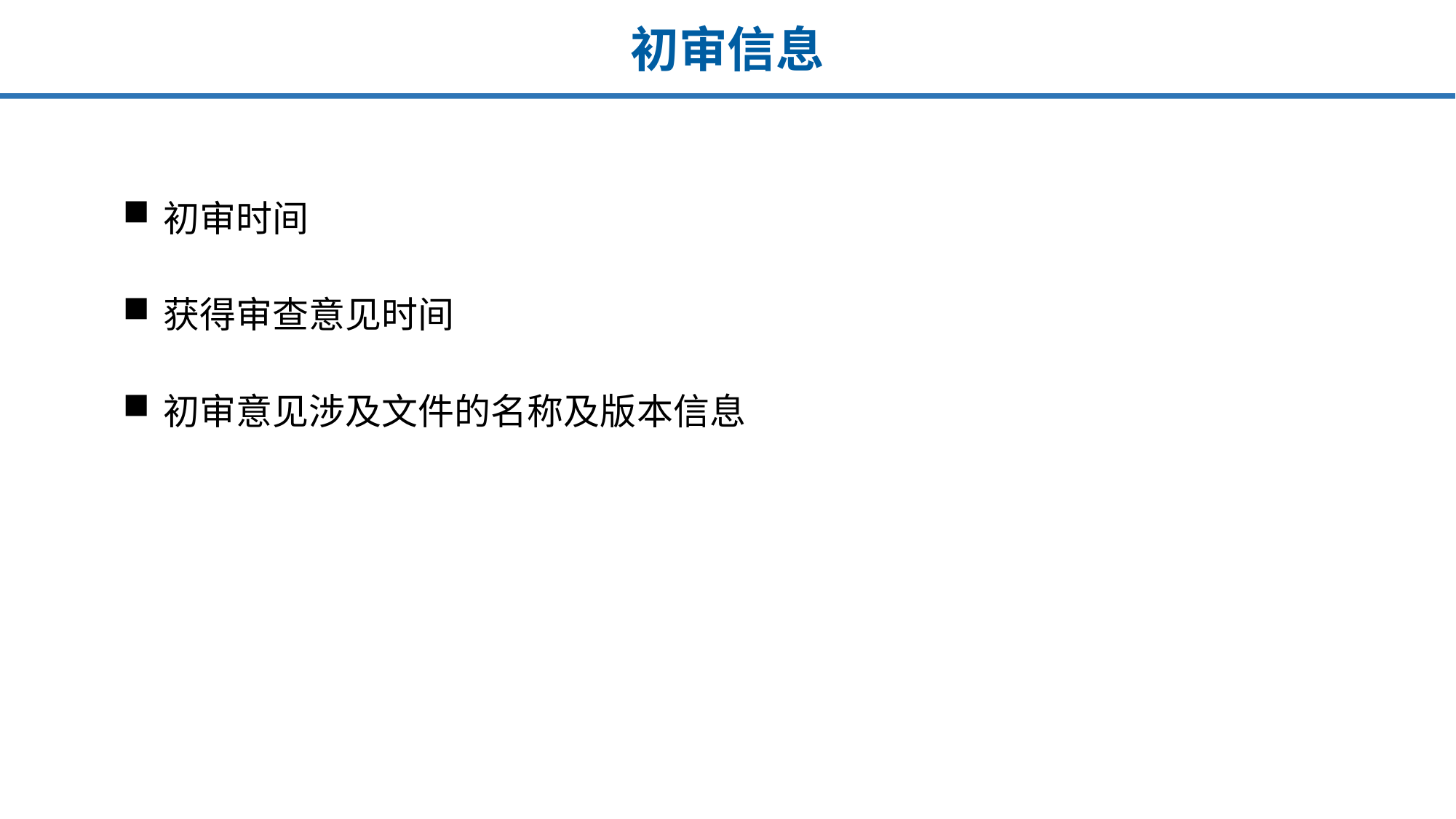

# 初审信息
初审时间
获得审查意见时间
初审意见涉及文件的名称及版本信息